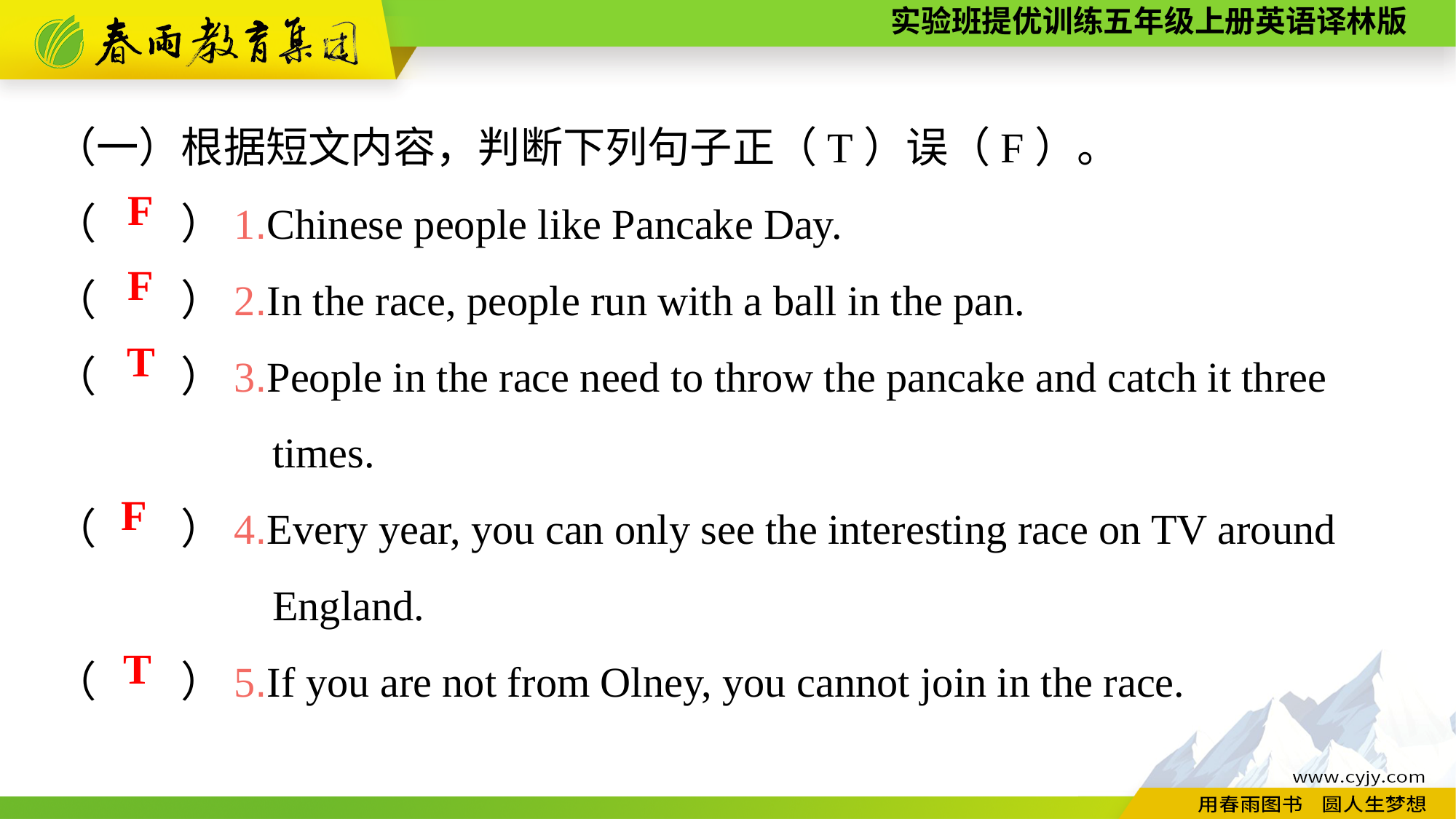

（一）根据短文内容，判断下列句子正（T）误（F）。
（　　）1.Chinese people like Pancake Day.
（　　）2.In the race, people run with a ball in the pan.
（　　）3.People in the race need to throw the pancake and catch it three
		times.
（　　）4.Every year, you can only see the interesting race on TV around
		England.
（　　）5.If you are not from Olney, you cannot join in the race.
F
F
T
F
T